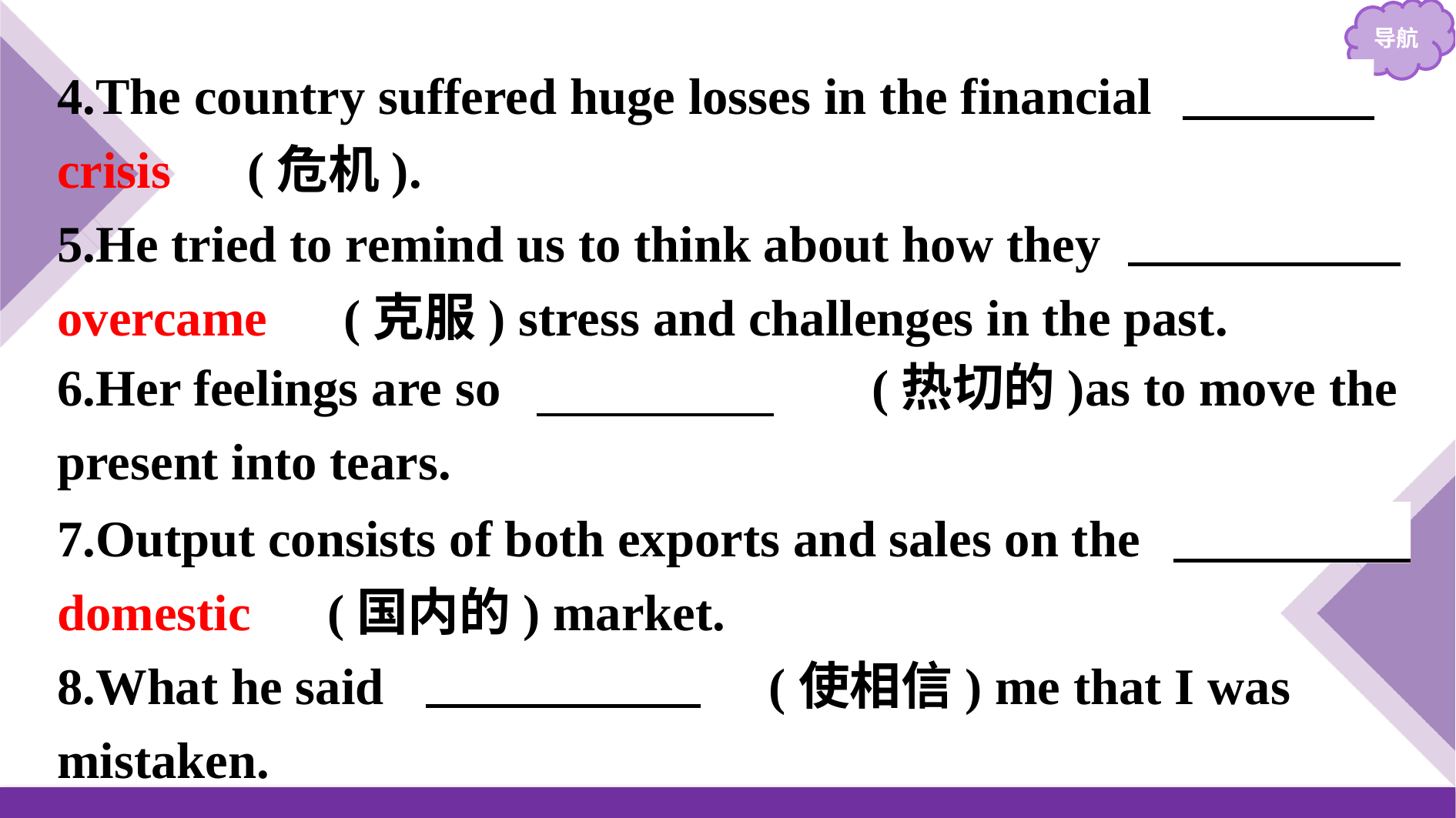

4.The country suffered huge losses in the financial 　crisis　(危机).

5.He tried to remind us to think about how they 　overcame　(克服) stress and challenges in the past.

7.Output consists of both exports and sales on the 　domestic　(国内的) market.
8.What he said 　convinced　(使相信) me that I was mistaken.

6.Her feelings are so 　intense　　(热切的)as to move the present into tears.